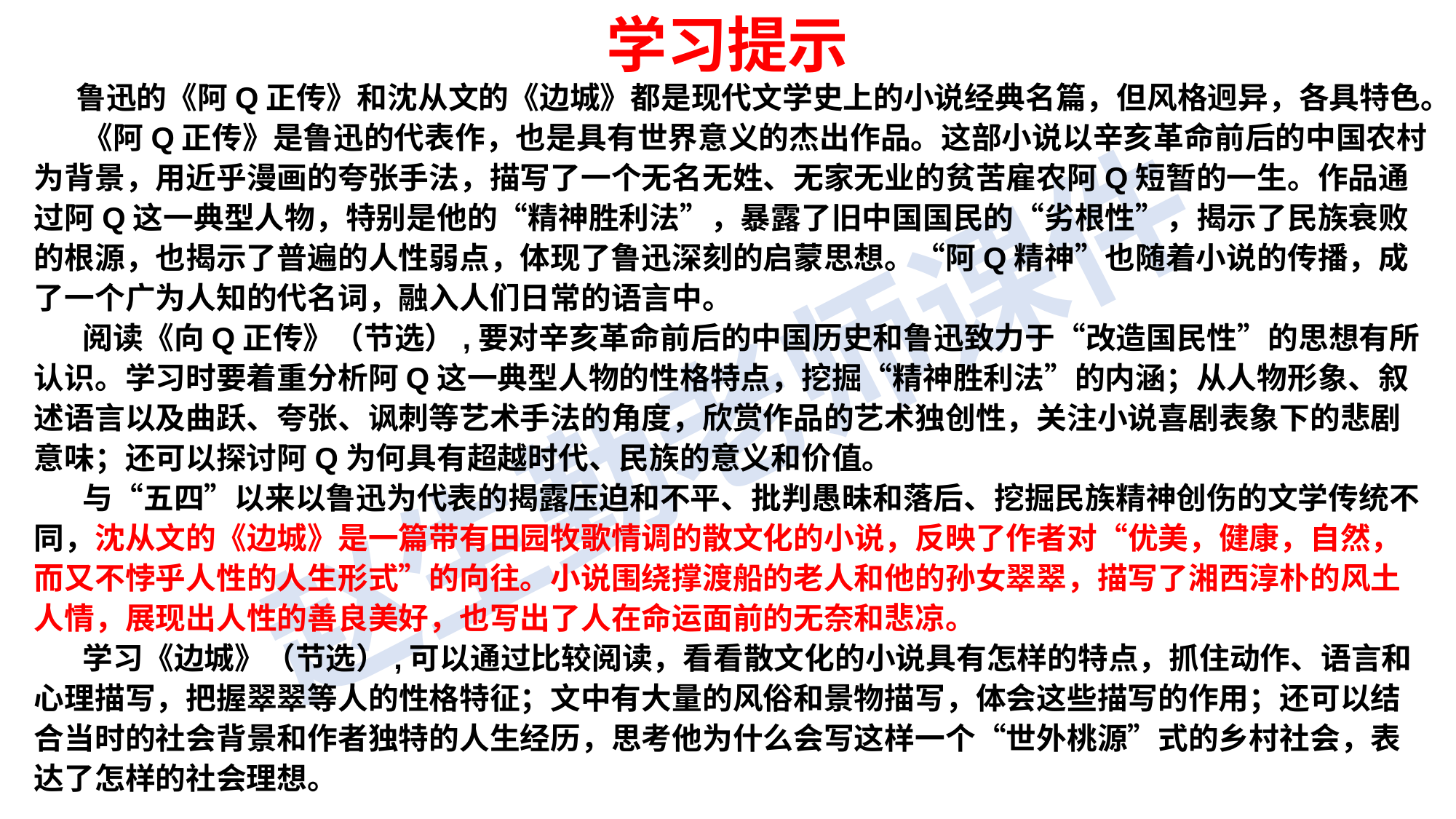

学习提示
     鲁迅的《阿Q正传》和沈从文的《边城》都是现代文学史上的小说经典名篇，但风格迥异，各具特色。
      《阿Q正传》是鲁迅的代表作，也是具有世界意义的杰出作品。这部小说以辛亥革命前后的中国农村为背景，用近乎漫画的夸张手法，描写了一个无名无姓、无家无业的贫苦雇农阿Q短暂的一生。作品通过阿Q这一典型人物，特别是他的“精神胜利法”，暴露了旧中国国民的“劣根性”，揭示了民族衰败的根源，也揭示了普遍的人性弱点，体现了鲁迅深刻的启蒙思想。“阿Q精神”也随着小说的传播，成了一个广为人知的代名词，融入人们日常的语言中。
      阅读《向Q正传》（节选）,要对辛亥革命前后的中国历史和鲁迅致力于“改造国民性”的思想有所认识。学习时要着重分析阿Q这一典型人物的性格特点，挖掘“精神胜利法”的内涵；从人物形象、叙述语言以及曲跃、夸张、讽刺等艺术手法的角度，欣赏作品的艺术独创性，关注小说喜剧表象下的悲剧意味；还可以探讨阿Q为何具有超越时代、民族的意义和价值。
      与“五四”以来以鲁迅为代表的揭露压迫和不平、批判愚昧和落后、挖掘民族精神创伤的文学传统不同，沈从文的《边城》是一篇带有田园牧歌情调的散文化的小说，反映了作者对“优美，健康，自然，而又不悖乎人性的人生形式”的向往。小说围绕撑渡船的老人和他的孙女翠翠，描写了湘西淳朴的风土人情，展现出人性的善良美好，也写出了人在命运面前的无奈和悲凉。
      学习《边城》（节选）,可以通过比较阅读，看看散文化的小说具有怎样的特点，抓住动作、语言和心理描写，把握翠翠等人的性格特征；文中有大量的风俗和景物描写，体会这些描写的作用；还可以结合当时的社会背景和作者独特的人生经历，思考他为什么会写这样一个“世外桃源”式的乡村社会，表达了怎样的社会理想。